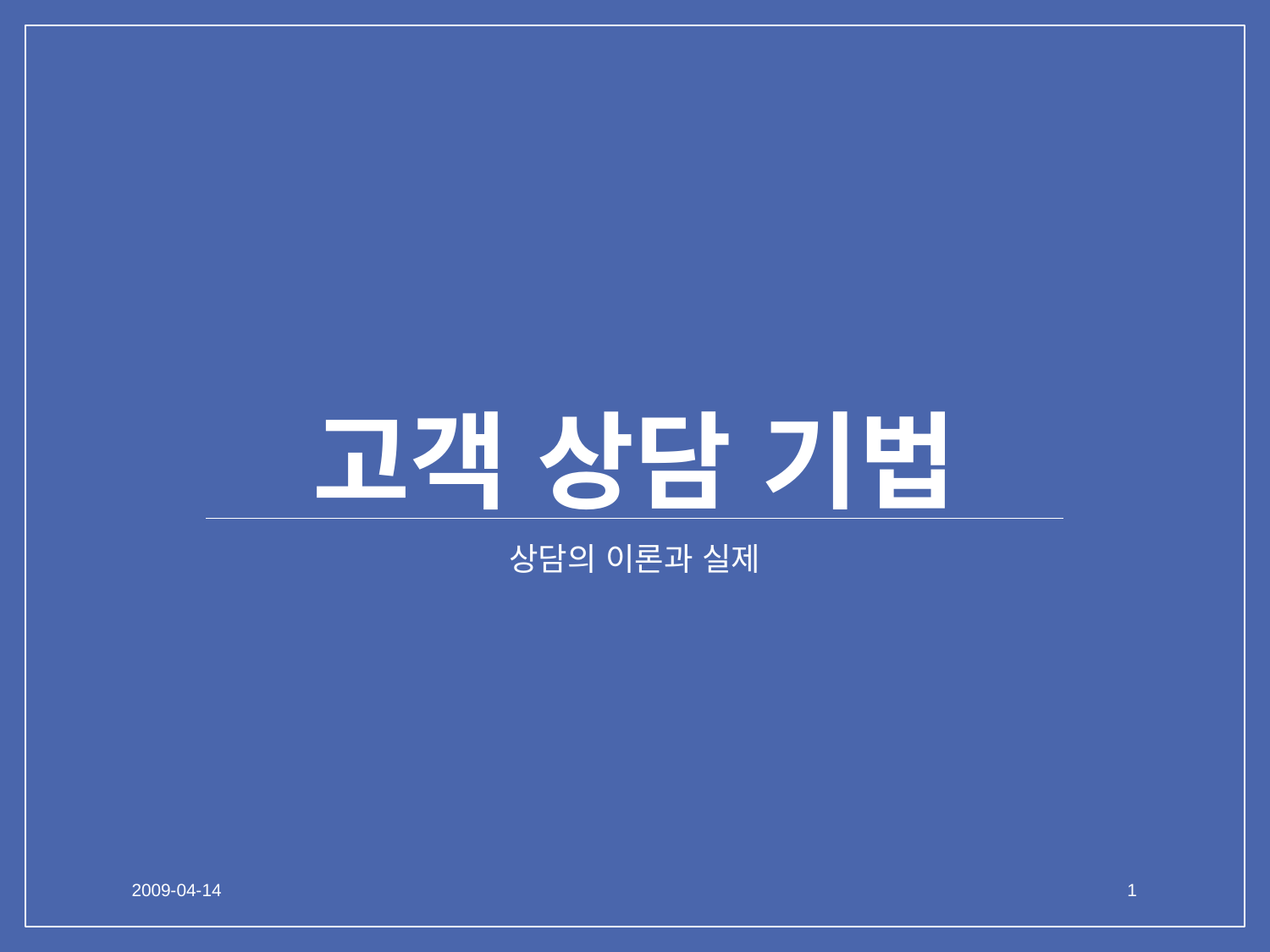

# 고객 상담 기법
상담의 이론과 실제
2009-04-14
1